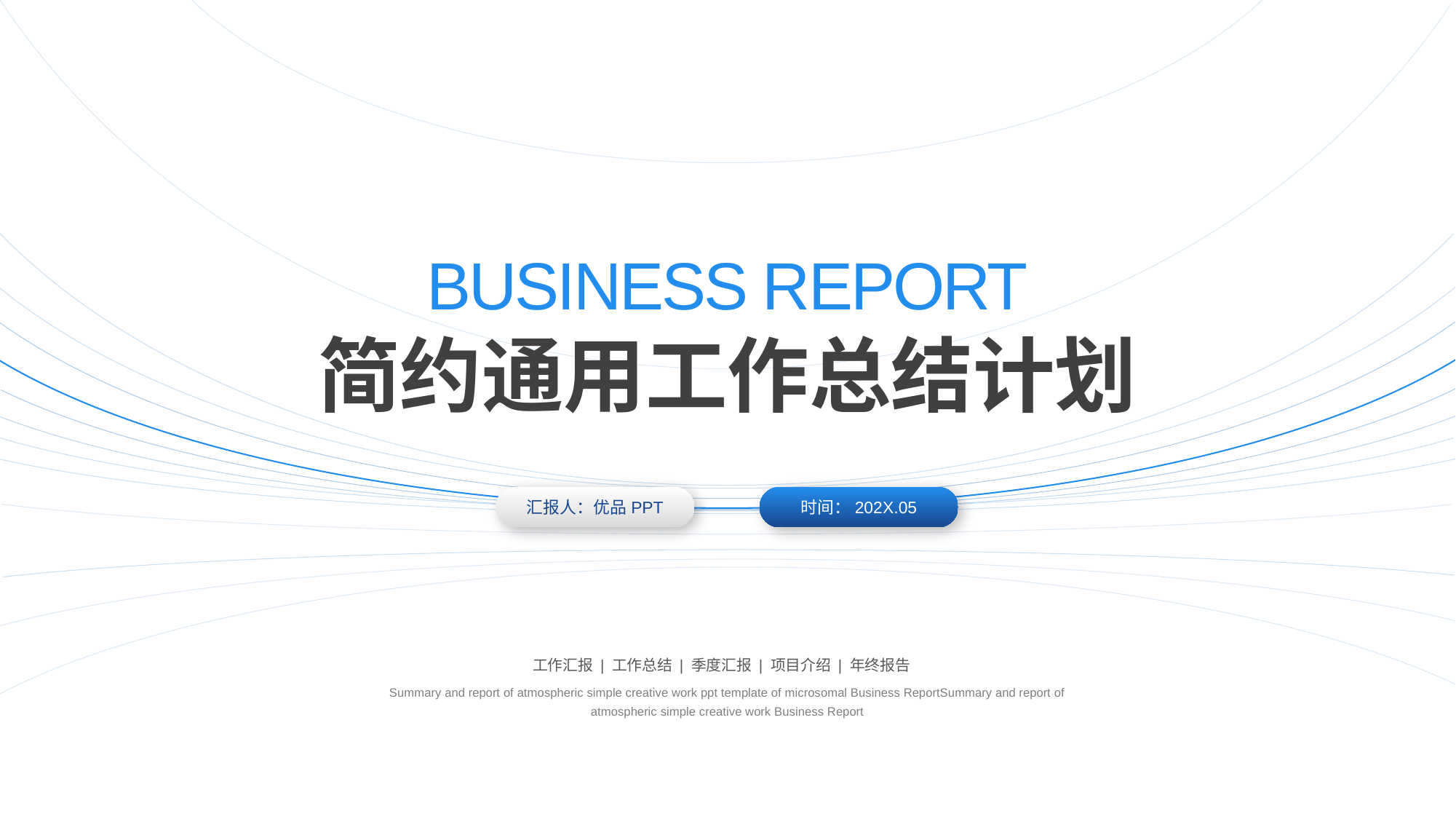

BUSINESS REPORT

简约通用工作总结计划

汇报人：优品PPT
时间：202X.05

工作汇报 | 工作总结 | 季度汇报 | 项目介绍 | 年终报告
Summary and report of atmospheric simple creative work ppt template of microsomal Business ReportSummary and report of atmospheric simple creative work Business Report